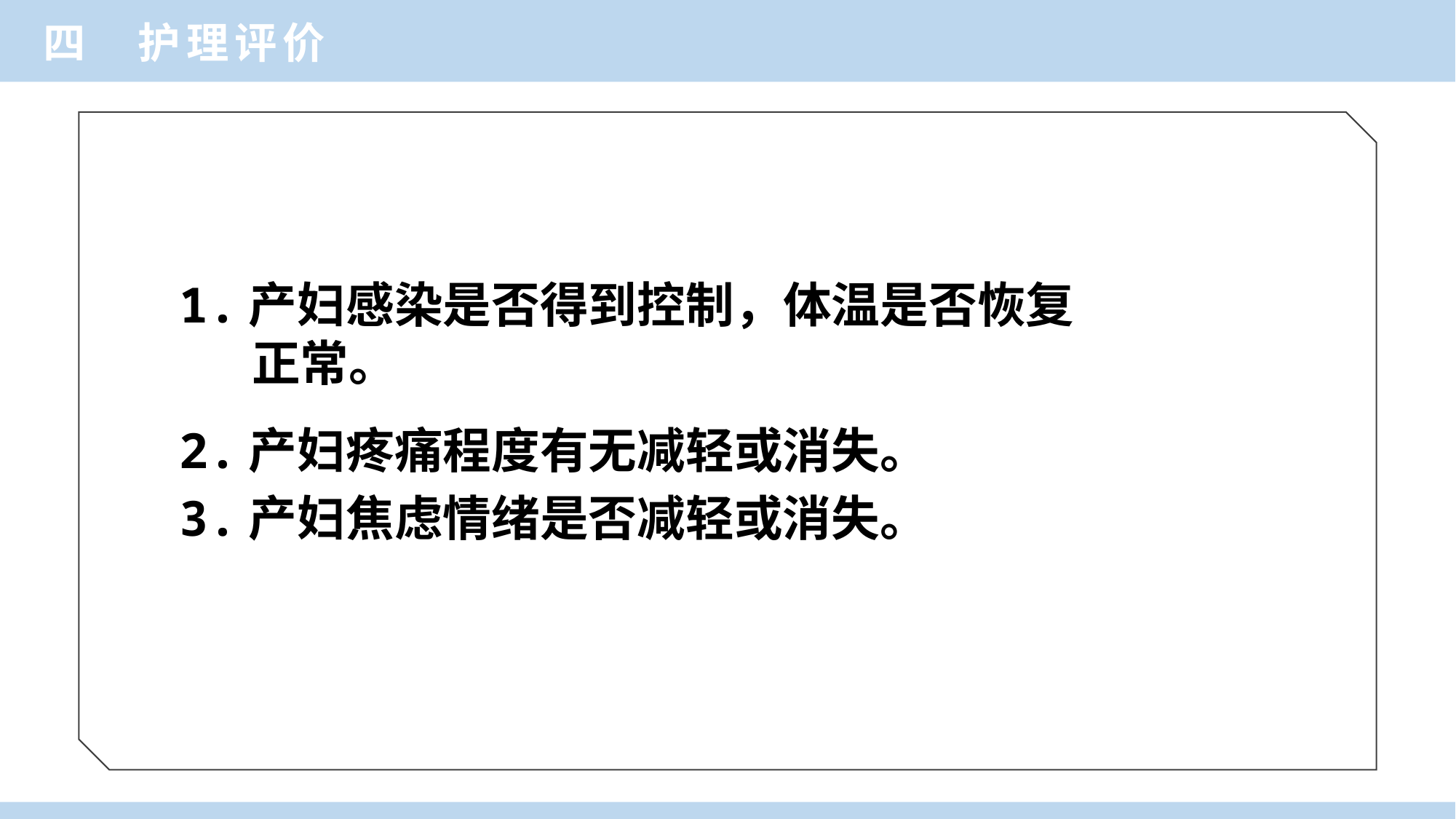

四   护理评价

1.产妇感染是否得到控制，体温是否恢复正常。
2.产妇疼痛程度有无减轻或消失。
3.产妇焦虑情绪是否减轻或消失。